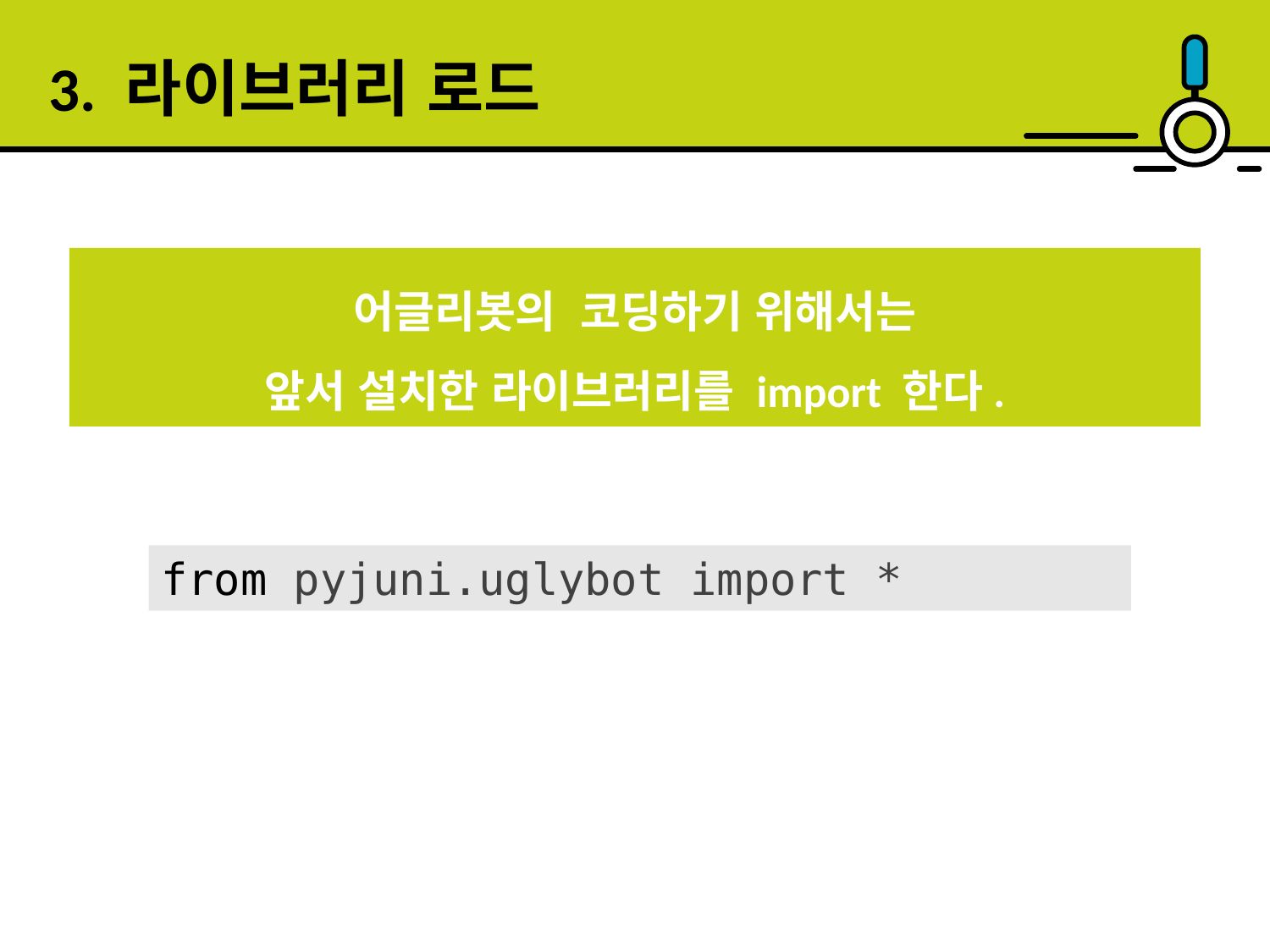

3. 라이브러리 로드
어글리봇의  코딩하기 위해서는
앞서 설치한 라이브러리를 import 한다.
from pyjuni.uglybot import *